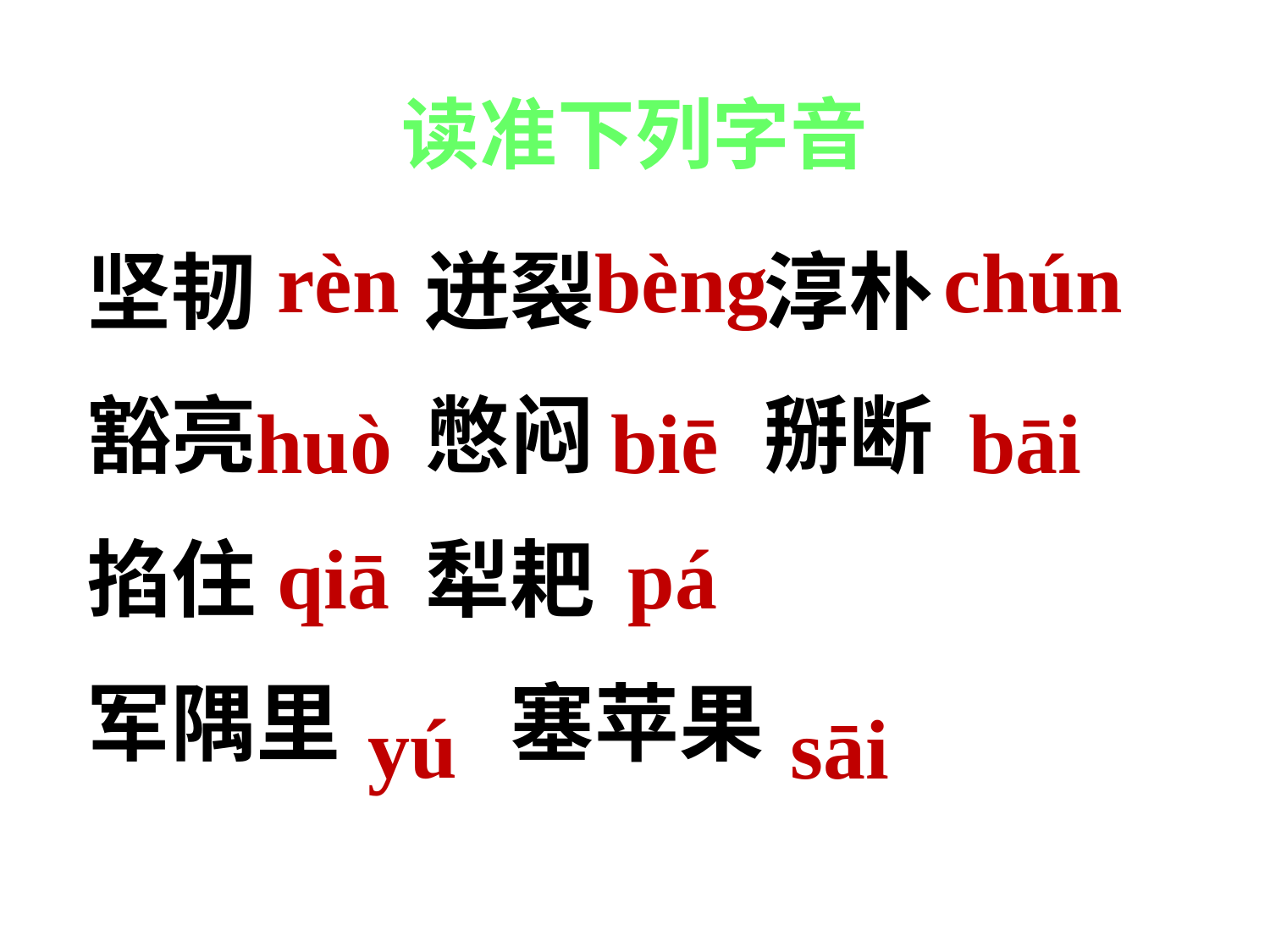

读准下列字音
rèn
bèng
chún
坚韧　　迸裂　　淳朴
豁亮　　憋闷　　掰断
掐住　　犁耙
军隅里　　塞苹果
huò
biē
bāi
qiā
pá
yú
sāi